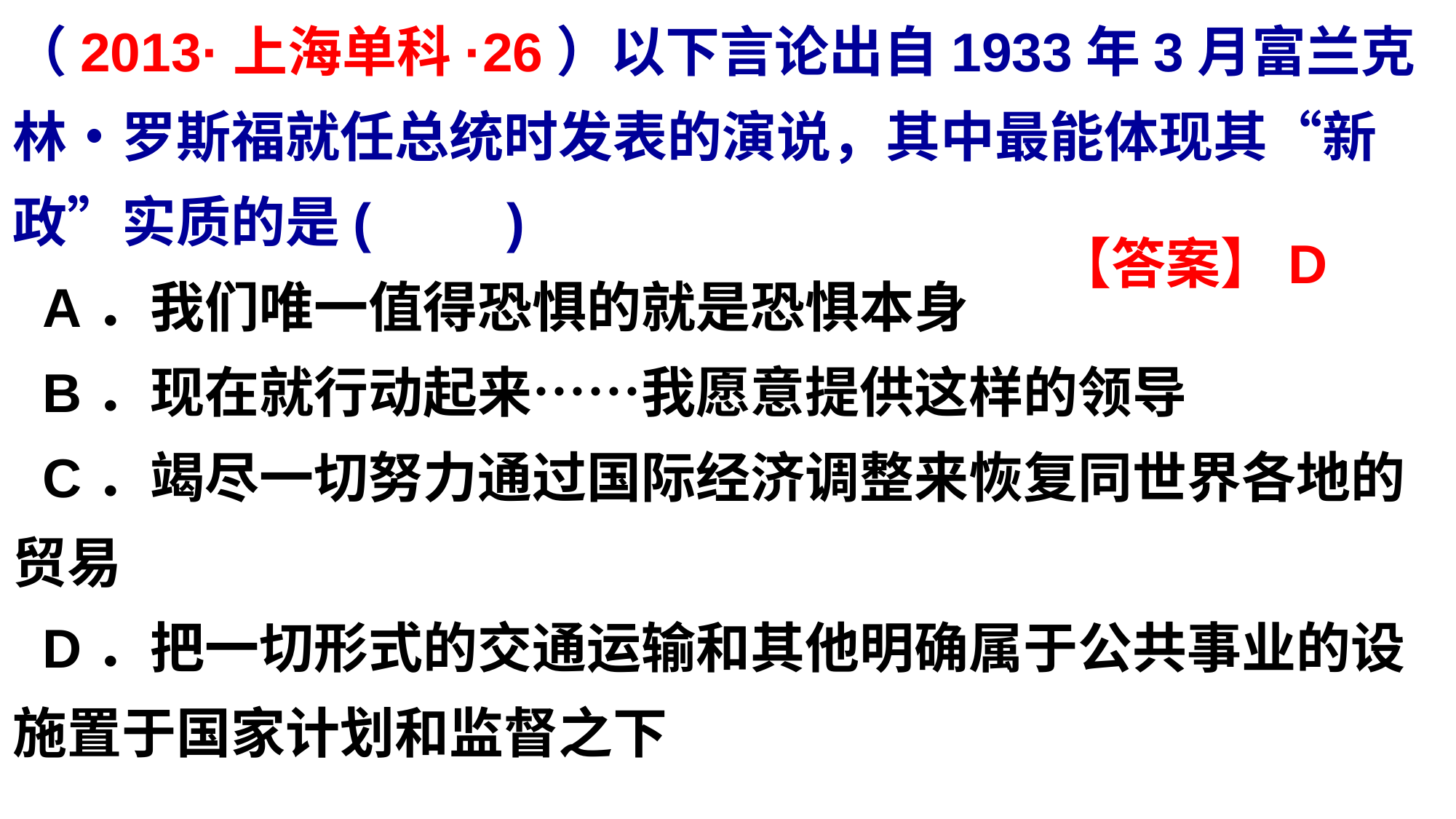

（2013·上海单科·26）以下言论出自1933年3月富兰克林•罗斯福就任总统时发表的演说，其中最能体现其“新政”实质的是(　　)
  A．我们唯一值得恐惧的就是恐惧本身
  B．现在就行动起来……我愿意提供这样的领导
  C．竭尽一切努力通过国际经济调整来恢复同世界各地的贸易
  D．把一切形式的交通运输和其他明确属于公共事业的设施置于国家计划和监督之下
【答案】D